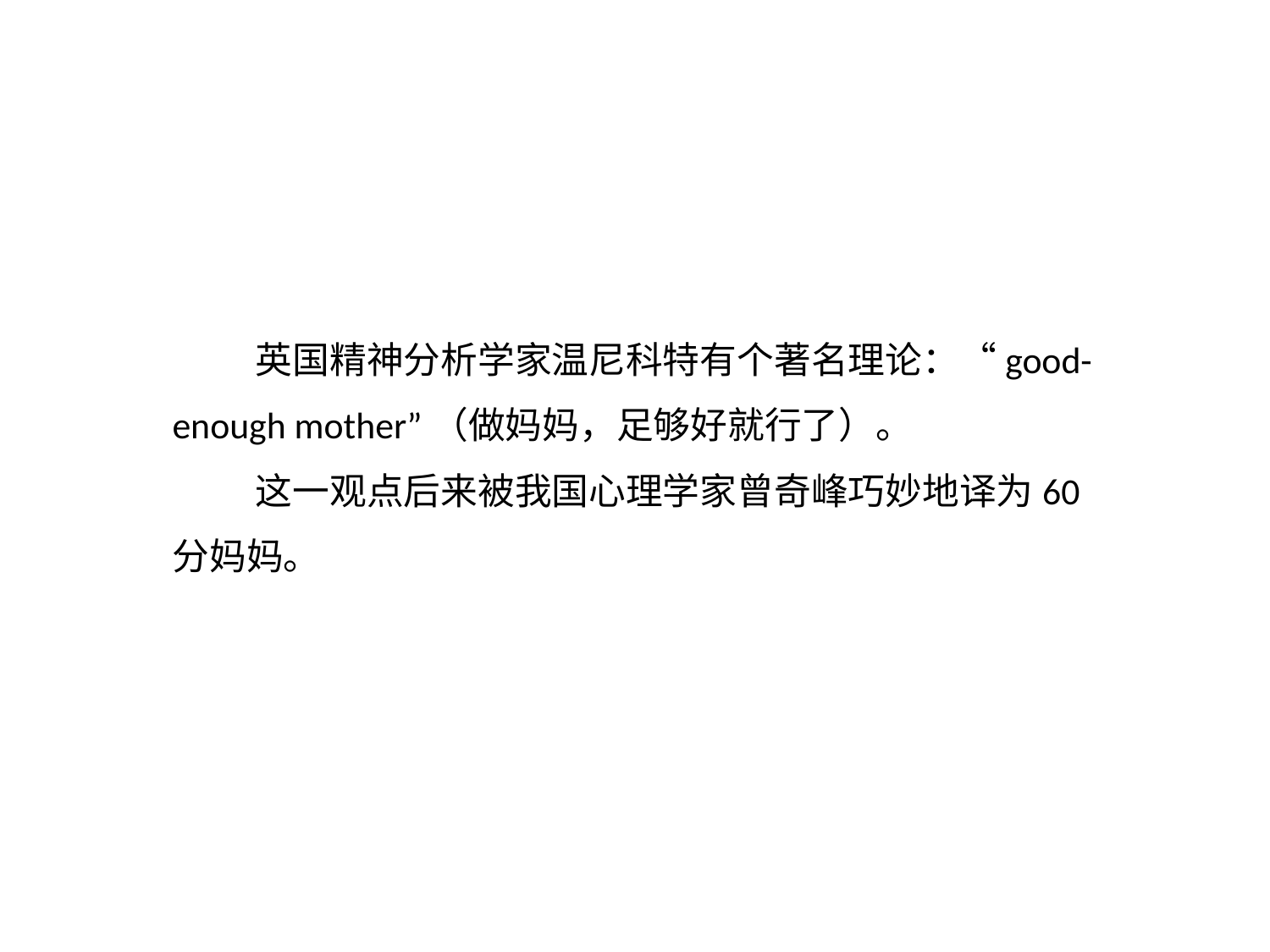

英国精神分析学家温尼科特有个著名理论：“good-enough mother”（做妈妈，足够好就行了）。
         这一观点后来被我国心理学家曾奇峰巧妙地译为60分妈妈。